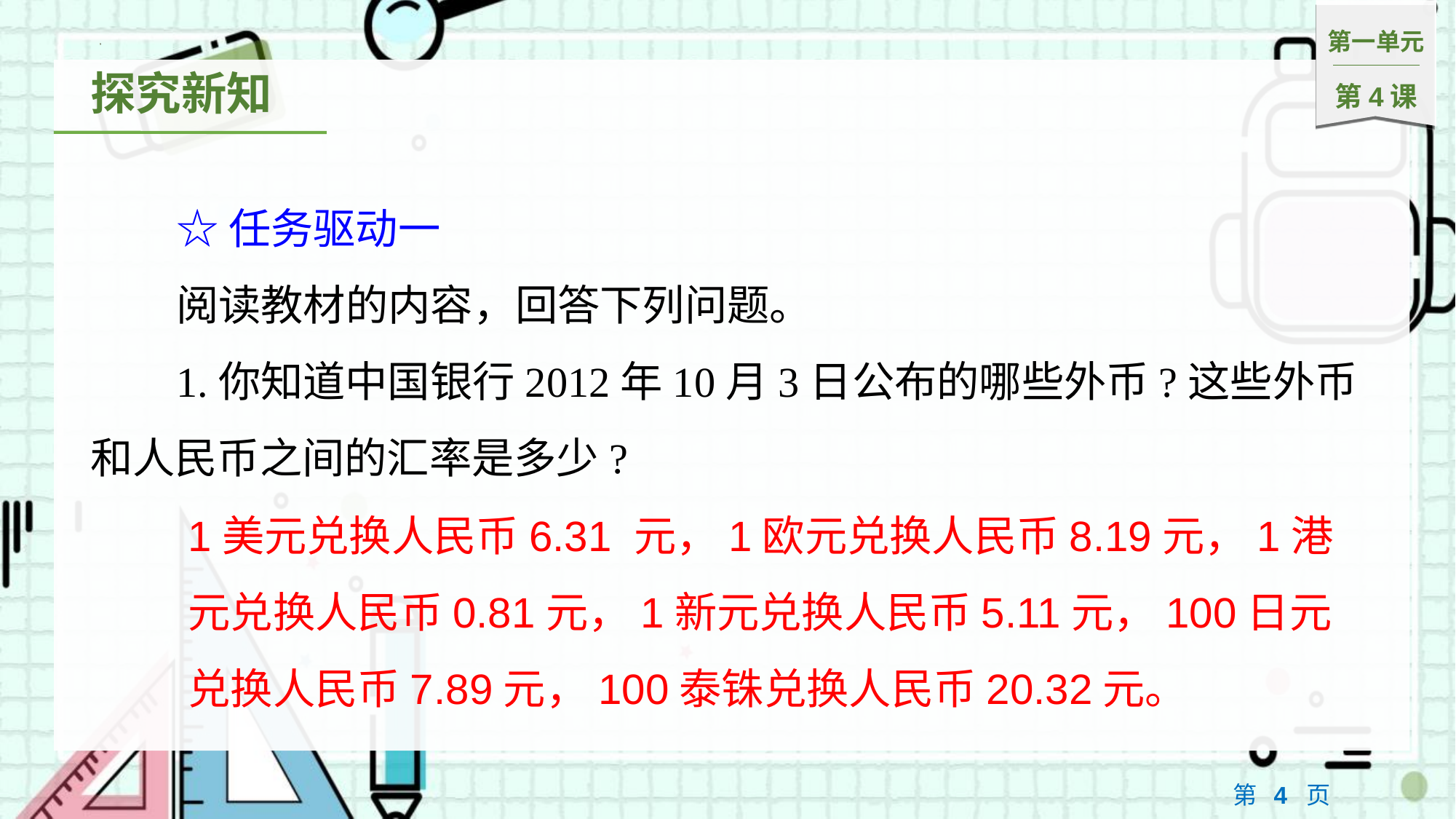

☆任务驱动一
阅读教材的内容，回答下列问题。
1.你知道中国银行2012年10月3日公布的哪些外币?这些外币和人民币之间的汇率是多少?
1美元兑换人民币6.31 元，1欧元兑换人民币8.19元，1港元兑换人民币0.81元，1新元兑换人民币5.11元，100日元兑换人民币7.89元，100泰铢兑换人民币20.32元。